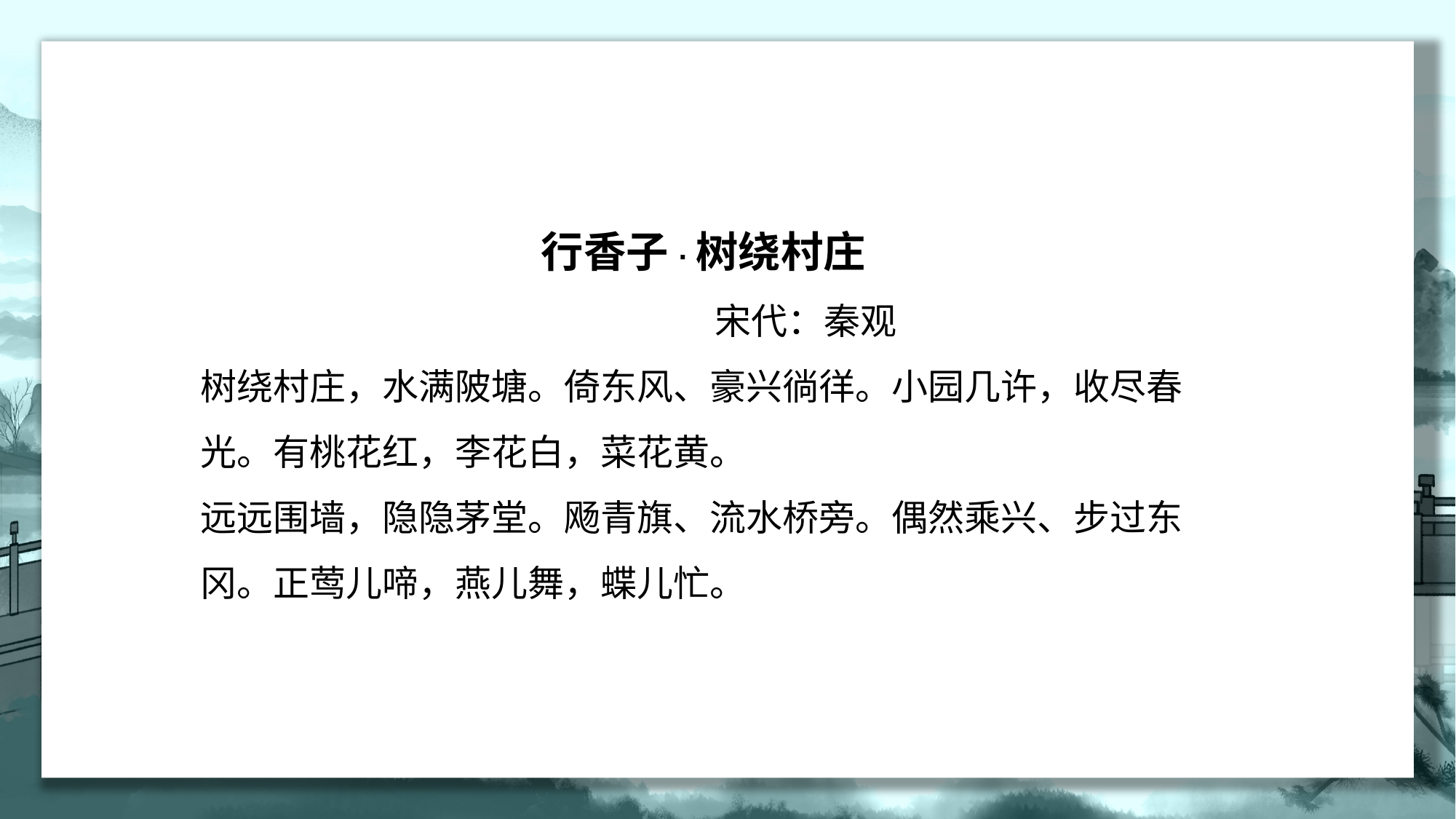

行香子·树绕村庄
                        宋代：秦观
树绕村庄，水满陂塘。倚东风、豪兴徜徉。小园几许，收尽春光。有桃花红，李花白，菜花黄。
远远围墙，隐隐茅堂。飏青旗、流水桥旁。偶然乘兴、步过东冈。正莺儿啼，燕儿舞，蝶儿忙。